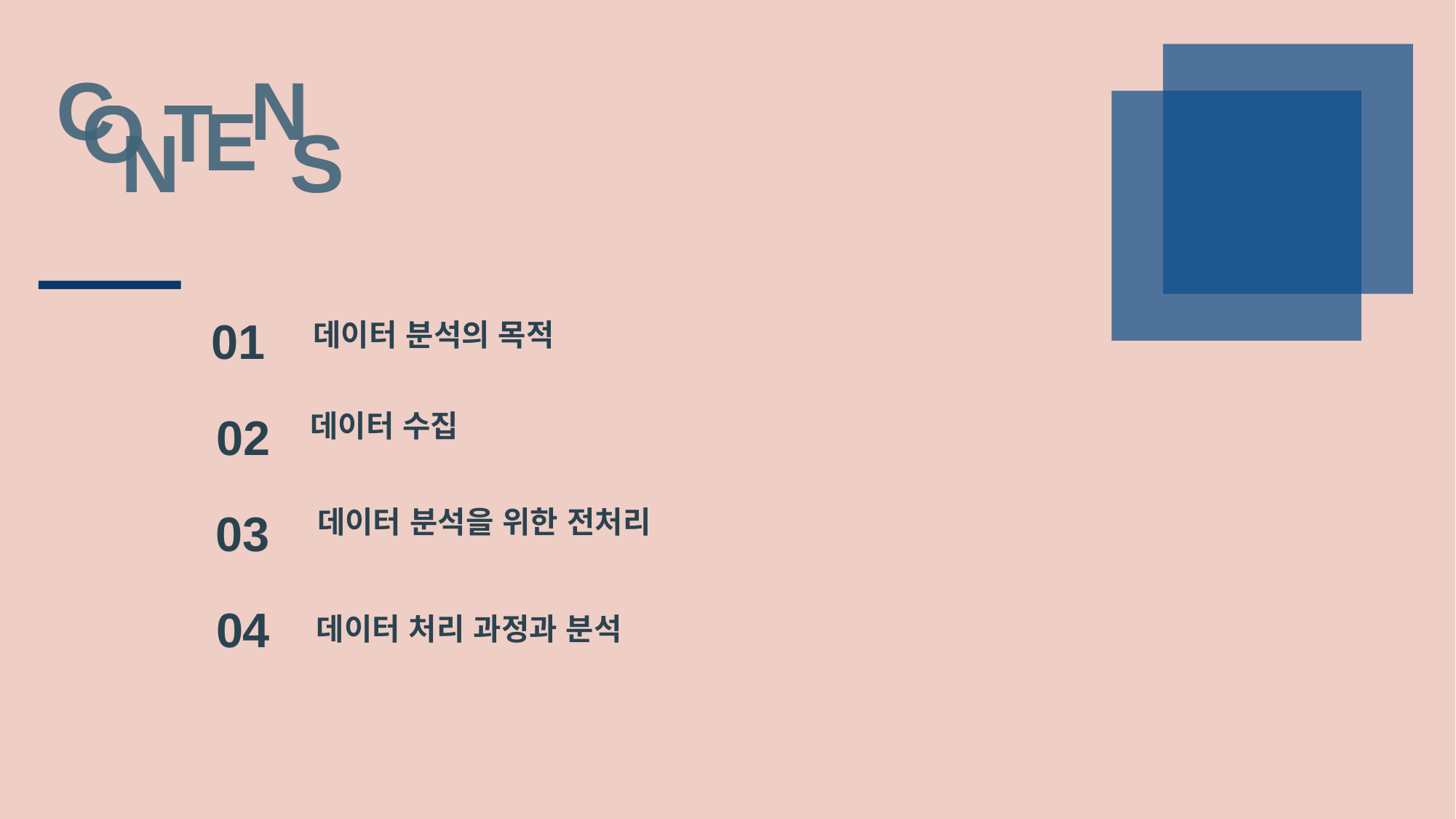

C
N
T
O
E
S
N

01
데이터 분석의 목적
데이터 수집
02
데이터 분석을 위한 전처리
03
04
데이터 처리 과정과 분석